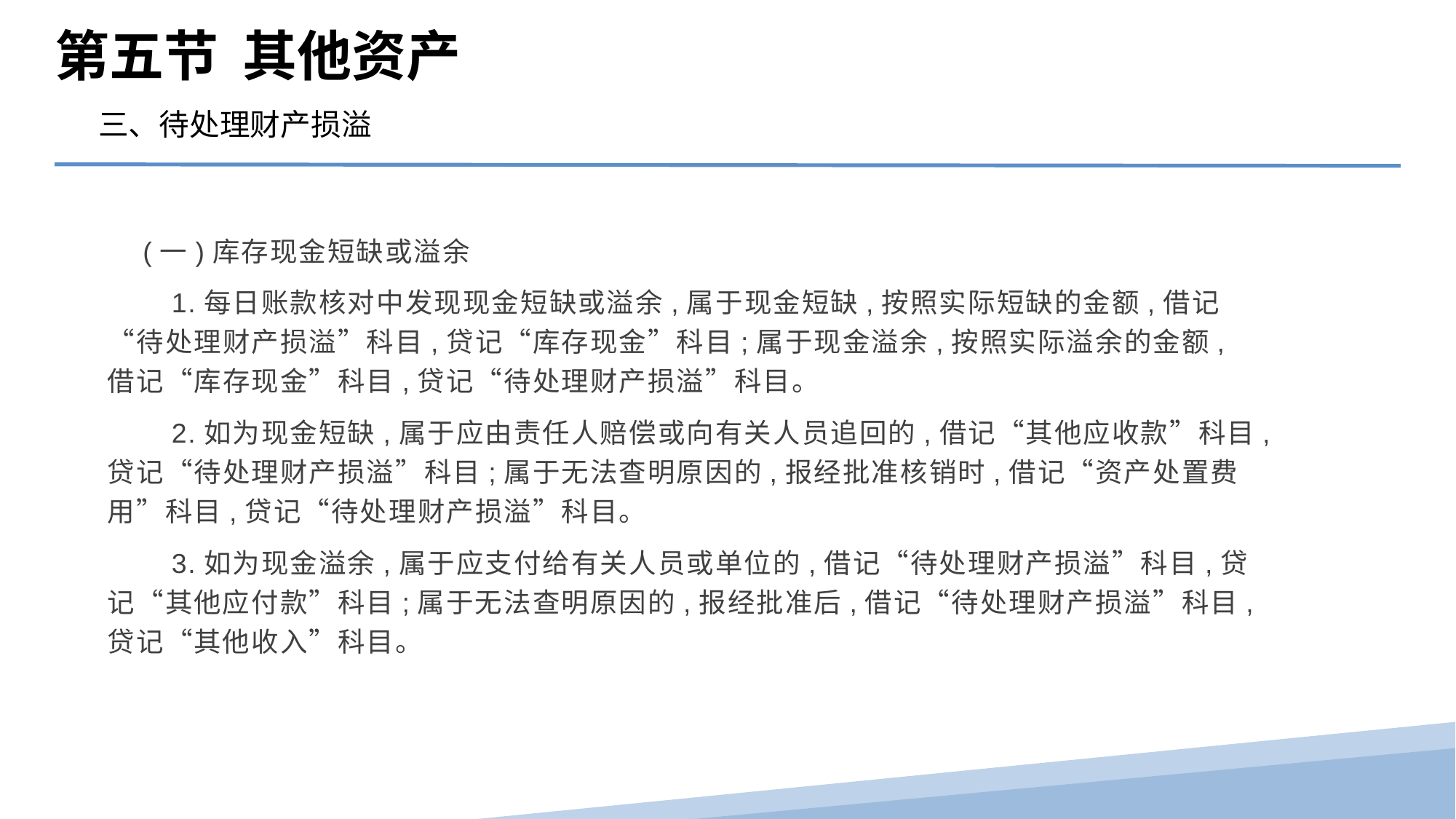

第五节  其他资产
三、待处理财产损溢
　(一)库存现金短缺或溢余
　　1.每日账款核对中发现现金短缺或溢余,属于现金短缺,按照实际短缺的金额,借记“待处理财产损溢”科目,贷记“库存现金”科目;属于现金溢余,按照实际溢余的金额,借记“库存现金”科目,贷记“待处理财产损溢”科目。
　　2.如为现金短缺,属于应由责任人赔偿或向有关人员追回的,借记“其他应收款”科目,贷记“待处理财产损溢”科目;属于无法查明原因的,报经批准核销时,借记“资产处置费用”科目,贷记“待处理财产损溢”科目。
　　3.如为现金溢余,属于应支付给有关人员或单位的,借记“待处理财产损溢”科目,贷记“其他应付款”科目;属于无法查明原因的,报经批准后,借记“待处理财产损溢”科目,贷记“其他收入”科目。